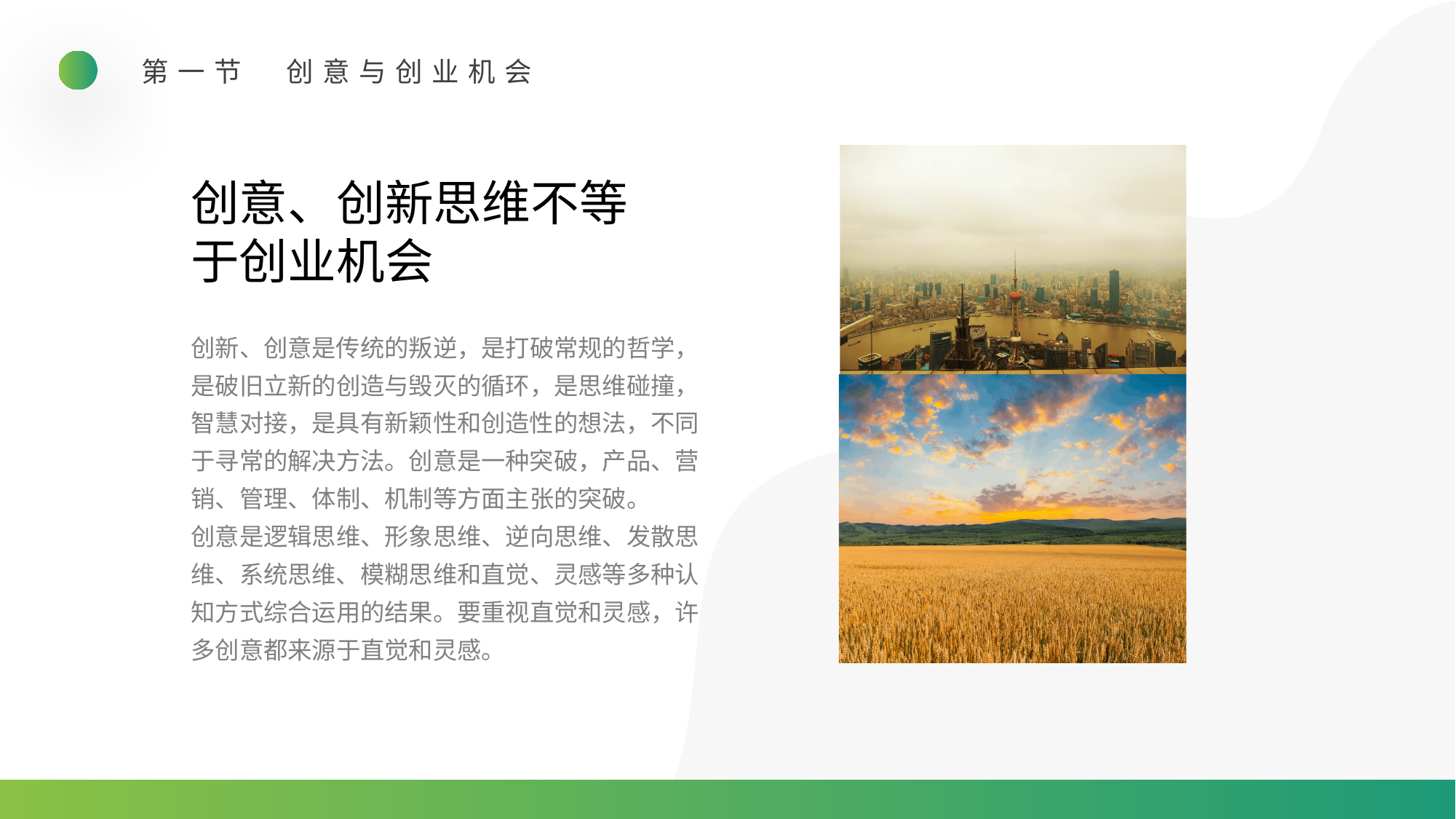

第一节　创意与创业机会

创意、创新思维不等于创业机会
创新、创意是传统的叛逆，是打破常规的哲学，是破旧立新的创造与毁灭的循环，是思维碰撞，智慧对接，是具有新颖性和创造性的想法，不同于寻常的解决方法。创意是一种突破，产品、营销、管理、体制、机制等方面主张的突破。
创意是逻辑思维、形象思维、逆向思维、发散思维、系统思维、模糊思维和直觉、灵感等多种认知方式综合运用的结果。要重视直觉和灵感，许多创意都来源于直觉和灵感。